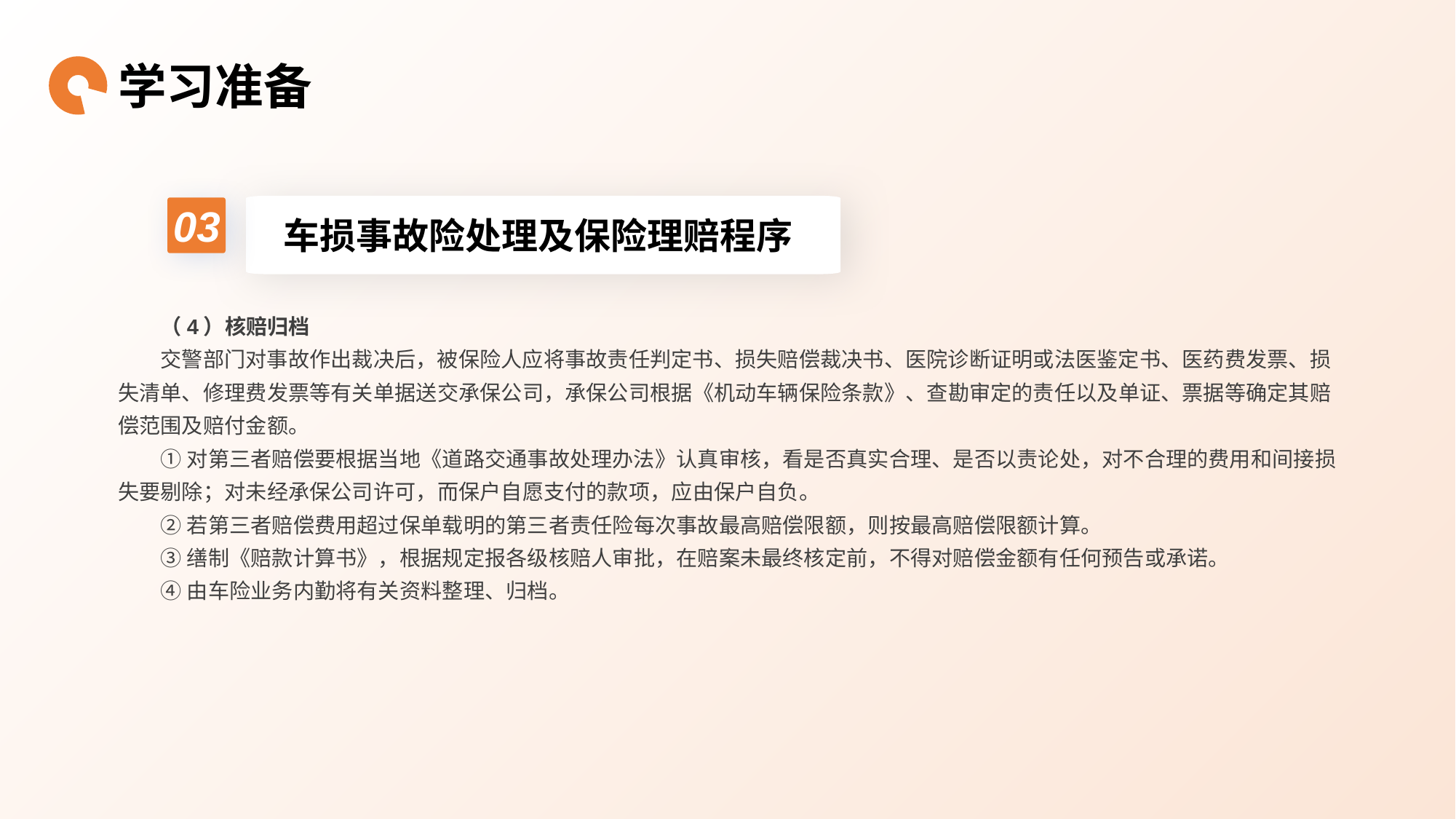

学习准备

03

车损事故险处理及保险理赔程序
（4）核赔归档
交警部门对事故作出裁决后，被保险人应将事故责任判定书、损失赔偿裁决书、医院诊断证明或法医鉴定书、医药费发票、损失清单、修理费发票等有关单据送交承保公司，承保公司根据《机动车辆保险条款》、查勘审定的责任以及单证、票据等确定其赔偿范围及赔付金额。
①对第三者赔偿要根据当地《道路交通事故处理办法》认真审核，看是否真实合理、是否以责论处，对不合理的费用和间接损失要剔除；对未经承保公司许可，而保户自愿支付的款项，应由保户自负。
②若第三者赔偿费用超过保单载明的第三者责任险每次事故最高赔偿限额，则按最高赔偿限额计算。
③缮制《赔款计算书》，根据规定报各级核赔人审批，在赔案未最终核定前，不得对赔偿金额有任何预告或承诺。
④由车险业务内勤将有关资料整理、归档。